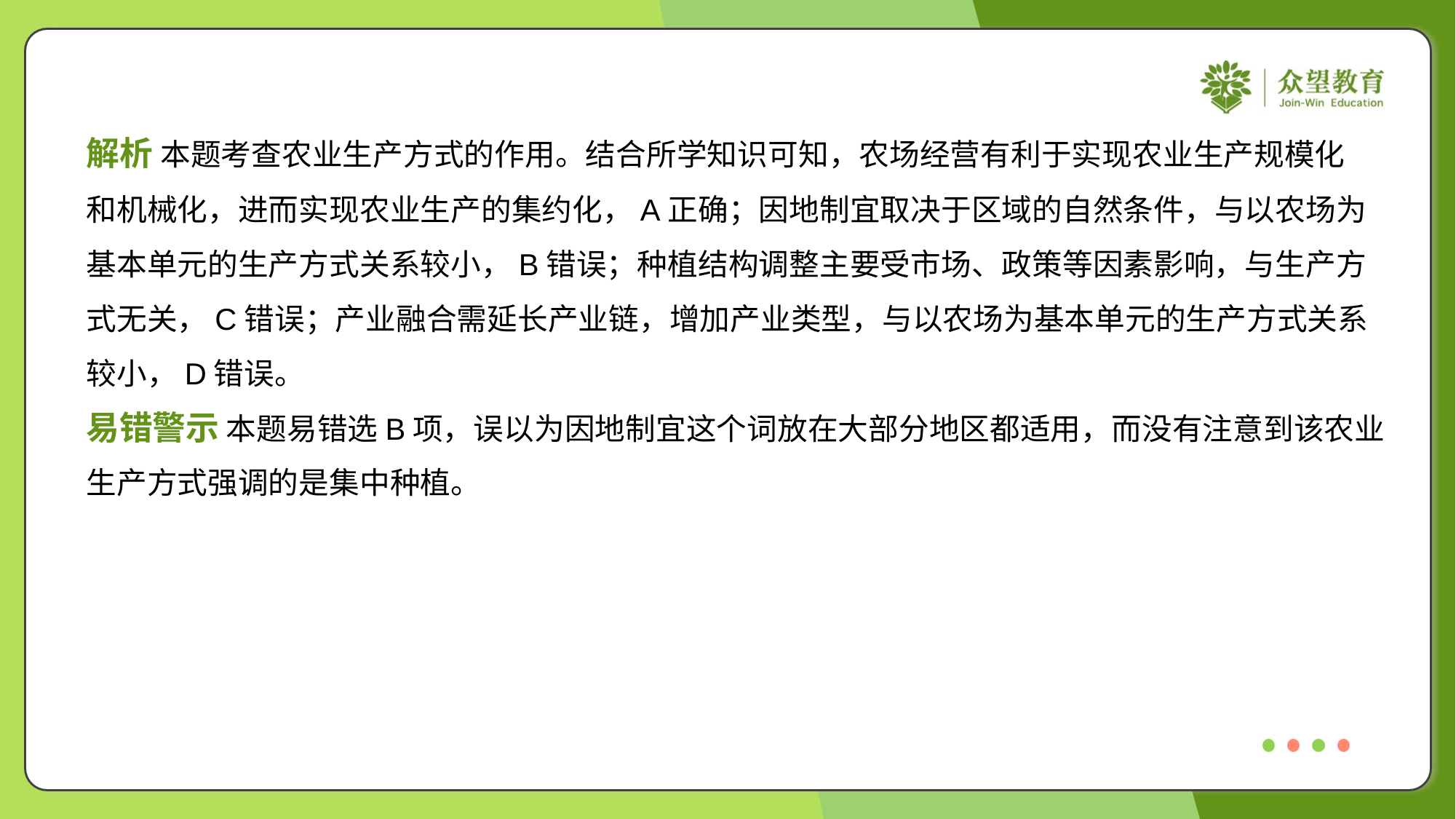

解析 本题考查农业生产方式的作用。结合所学知识可知，农场经营有利于实现农业生产规模化
和机械化，进而实现农业生产的集约化，A正确；因地制宜取决于区域的自然条件，与以农场为
基本单元的生产方式关系较小，B错误；种植结构调整主要受市场、政策等因素影响，与生产方
式无关，C错误；产业融合需延长产业链，增加产业类型，与以农场为基本单元的生产方式关系
较小，D错误。
易错警示 本题易错选B项，误以为因地制宜这个词放在大部分地区都适用，而没有注意到该农业
生产方式强调的是集中种植。